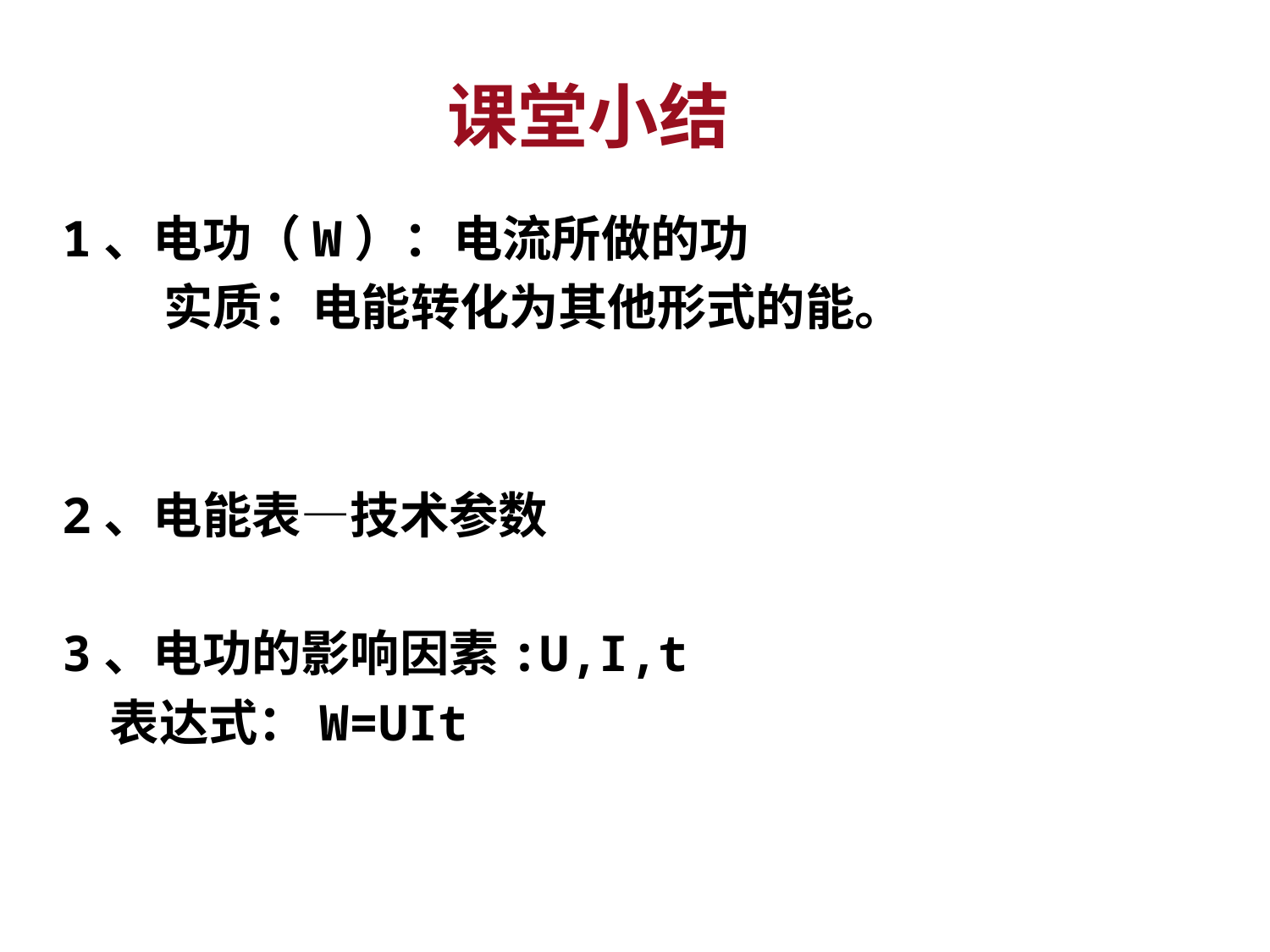

课堂小结
1、电功（W）：电流所做的功
        实质：电能转化为其他形式的能。

2、电能表—技术参数

3、电功的影响因素:U,I,t
   	表达式：W=UIt